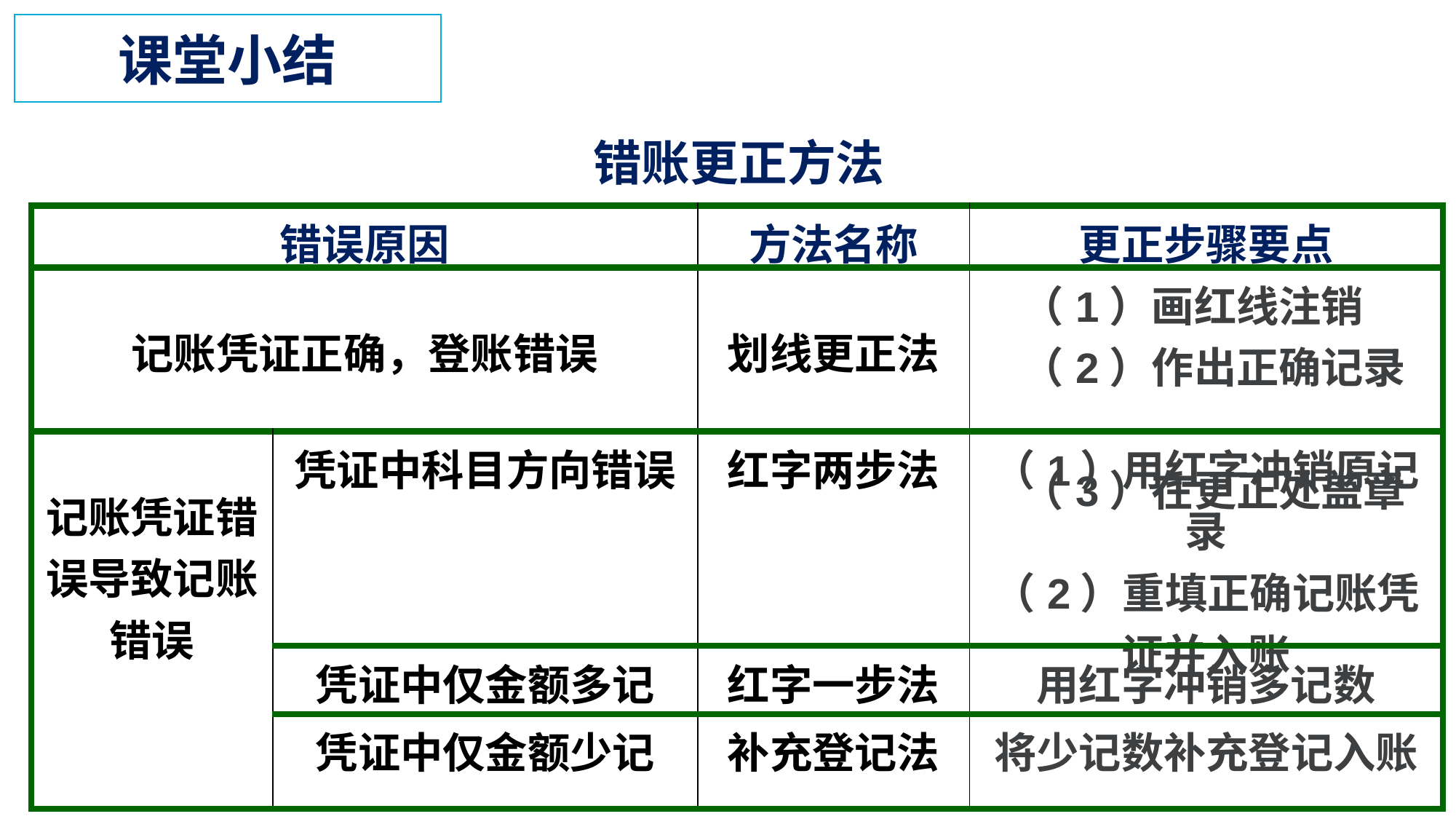

课堂小结
错账更正方法
| 错误原因 |  | 方法名称 | 更正步骤要点 |
| --- | --- | --- | --- |
| 记账凭证正确，登账错误 |  | 划线更正法 | （1）画红线注销 （2）作出正确记录 （3）在更正处盖章 |
| 记账凭证错误导致记账错误 | 凭证中科目方向错误 | 红字两步法 | （1）用红字冲销原记录 （2）重填正确记账凭证并入账 |
|  | 凭证中仅金额多记 | 红字一步法 | 用红字冲销多记数 |
|  | 凭证中仅金额少记 | 补充登记法 | 将少记数补充登记入账 |
43